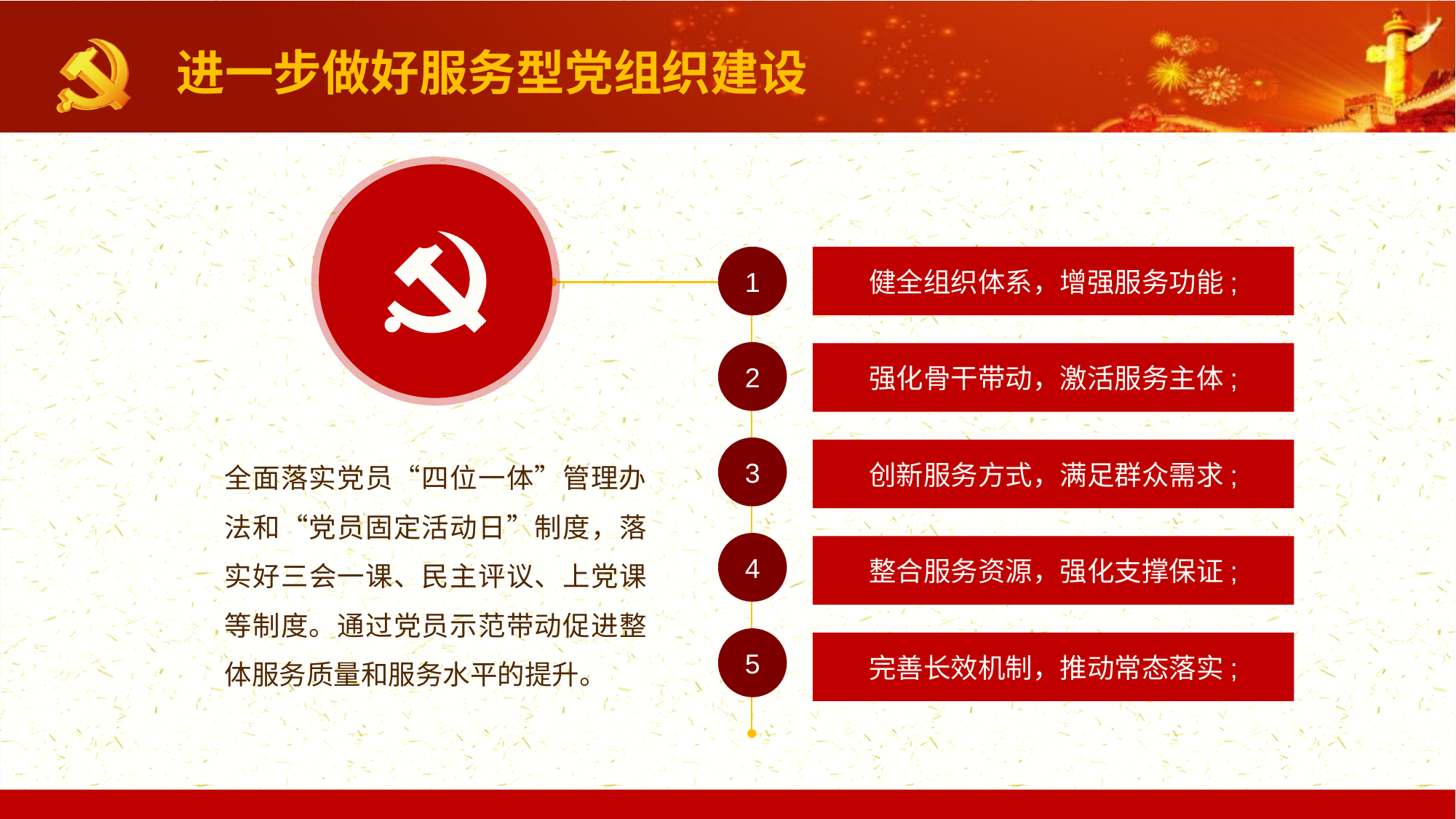

进一步做好服务型党组织建设

1
健全组织体系，增强服务功能;

2
强化骨干带动，激活服务主体;
3
全面落实党员“四位一体”管理办法和“党员固定活动日”制度，落实好三会一课、民主评议、上党课等制度。通过党员示范带动促进整体服务质量和服务水平的提升。
创新服务方式，满足群众需求;
4
整合服务资源，强化支撑保证;
5
完善长效机制，推动常态落实;